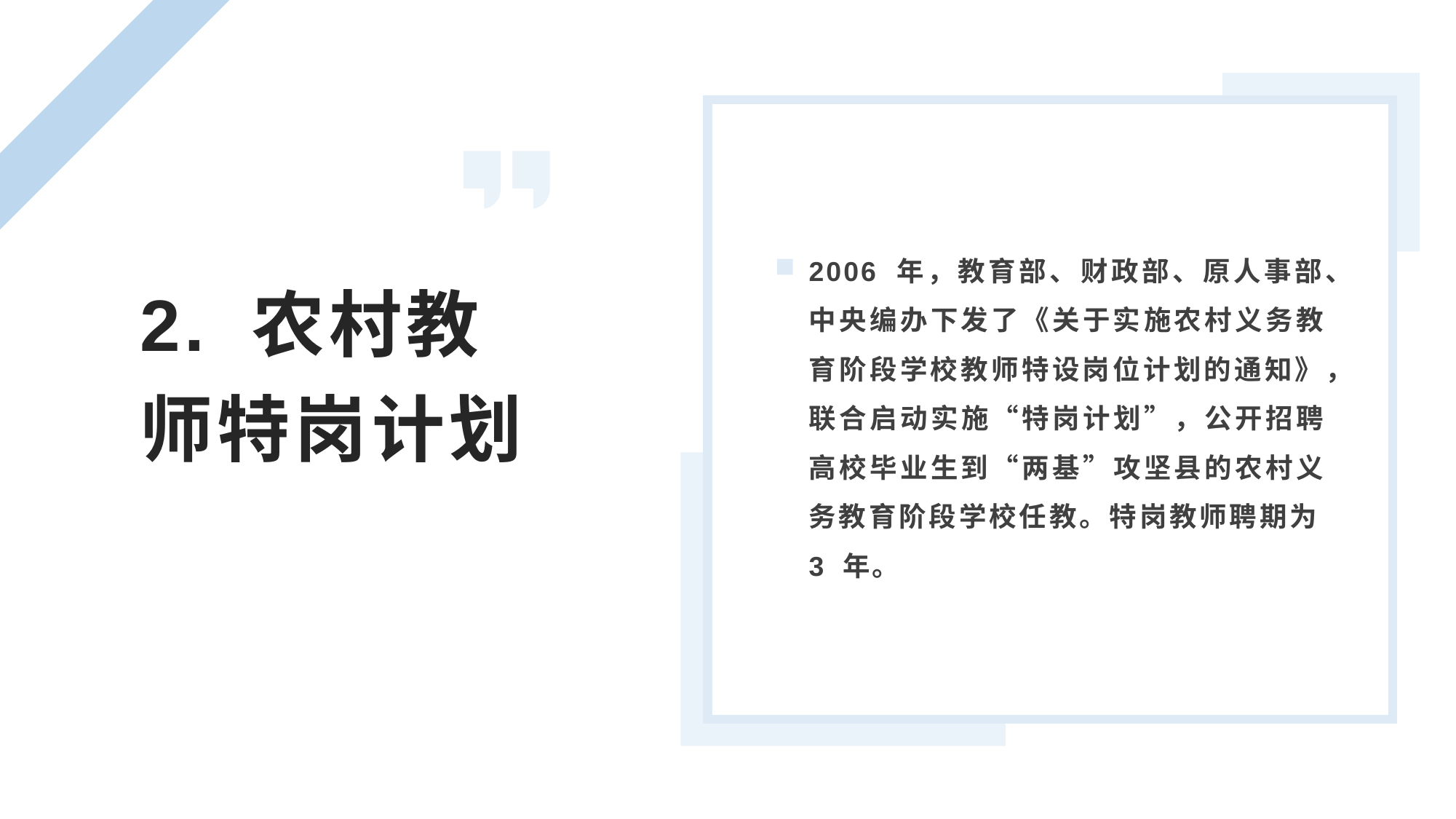

2. 农村教师特岗计划
2006 年，教育部、财政部、原人事部、中央编办下发了《关于实施农村义务教育阶段学校教师特设岗位计划的通知》，联合启动实施“特岗计划”，公开招聘高校毕业生到“两基”攻坚县的农村义务教育阶段学校任教。特岗教师聘期为3 年。